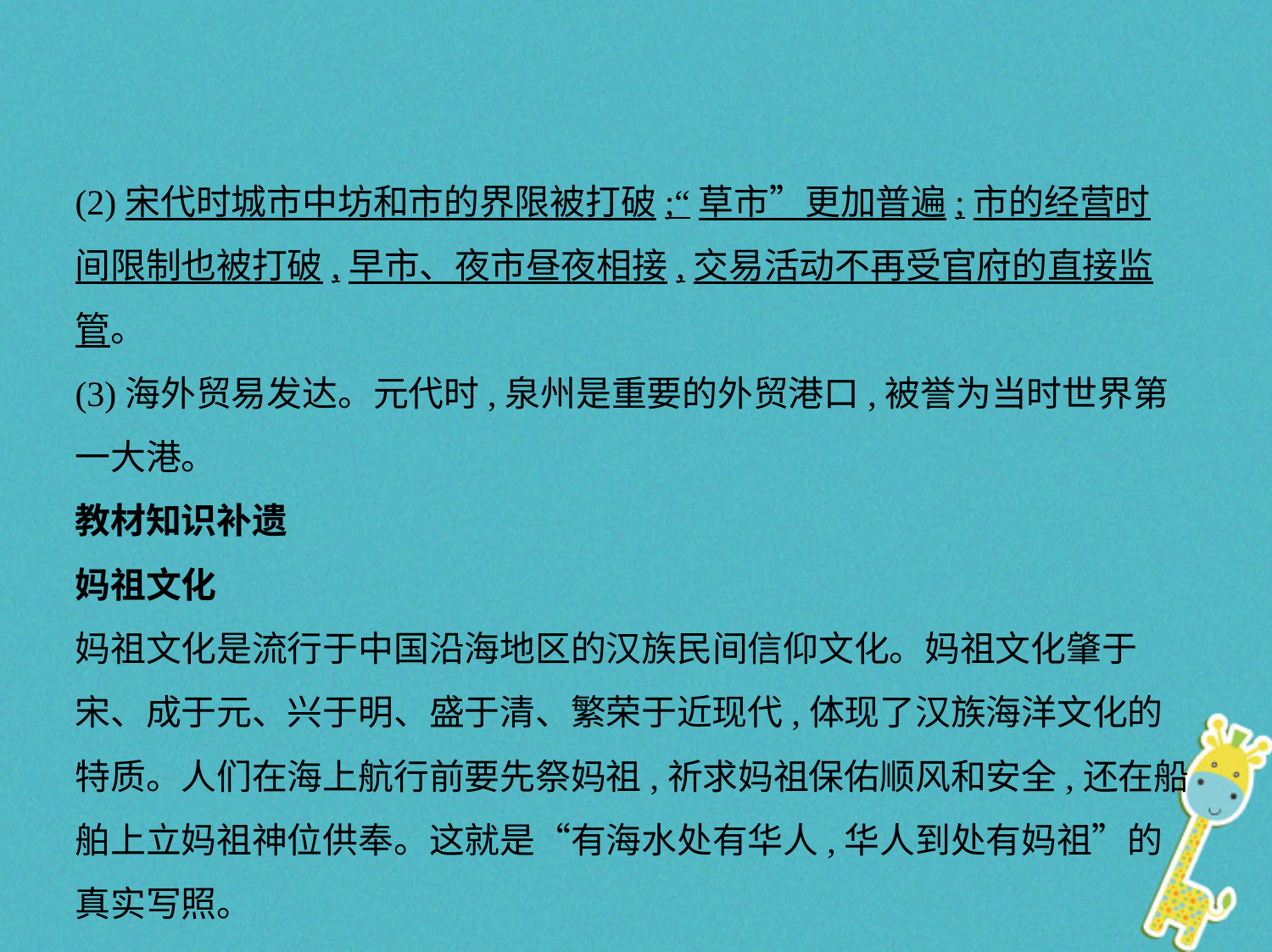

(2)宋代时城市中坊和市的界限被打破;“草市”更加普遍;市的经营时
间限制也被打破,早市、夜市昼夜相接,交易活动不再受官府的直接监管。
(3)海外贸易发达。元代时,泉州是重要的外贸港口,被誉为当时世界第
一大港。
教材知识补遗
妈祖文化
妈祖文化是流行于中国沿海地区的汉族民间信仰文化。妈祖文化肇于
宋、成于元、兴于明、盛于清、繁荣于近现代,体现了汉族海洋文化的
特质。人们在海上航行前要先祭妈祖,祈求妈祖保佑顺风和安全,还在船
舶上立妈祖神位供奉。这就是“有海水处有华人,华人到处有妈祖”的
真实写照。